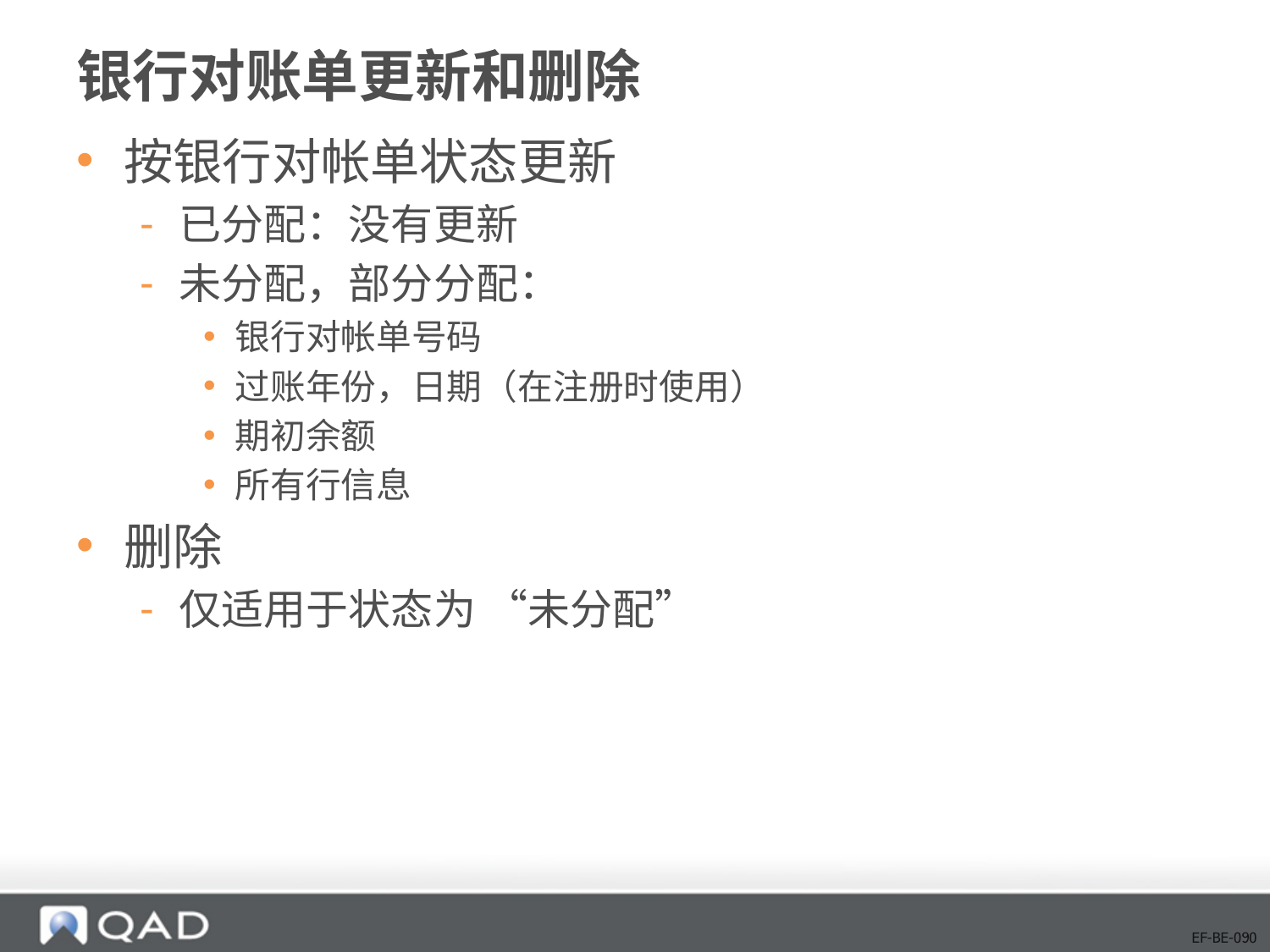

# 银行对账单更新和删除
按银行对帐单状态更新
已分配：没有更新
未分配，部分分配：
银行对帐单号码
过账年份，日期（在注册时使用）
期初余额
所有行信息
删除
仅适用于状态为 “未分配”
EF-BE-090